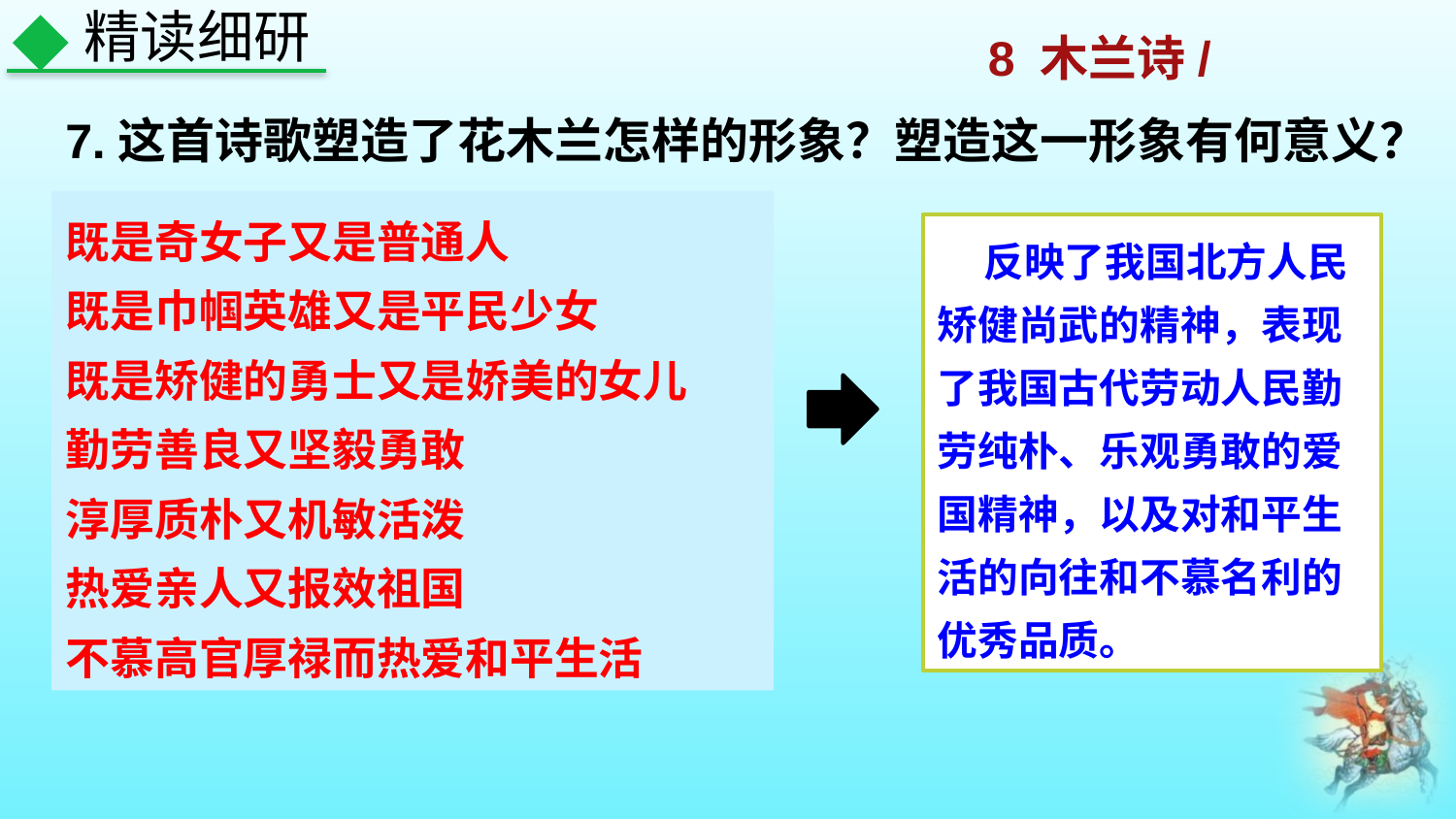

精读细研

7.这首诗歌塑造了花木兰怎样的形象？塑造这一形象有何意义？
既是奇女子又是普通人
既是巾帼英雄又是平民少女
既是矫健的勇士又是娇美的女儿
勤劳善良又坚毅勇敢
淳厚质朴又机敏活泼
热爱亲人又报效祖国
不慕高官厚禄而热爱和平生活
    反映了我国北方人民矫健尚武的精神，表现了我国古代劳动人民勤劳纯朴、乐观勇敢的爱国精神，以及对和平生活的向往和不慕名利的优秀品质。